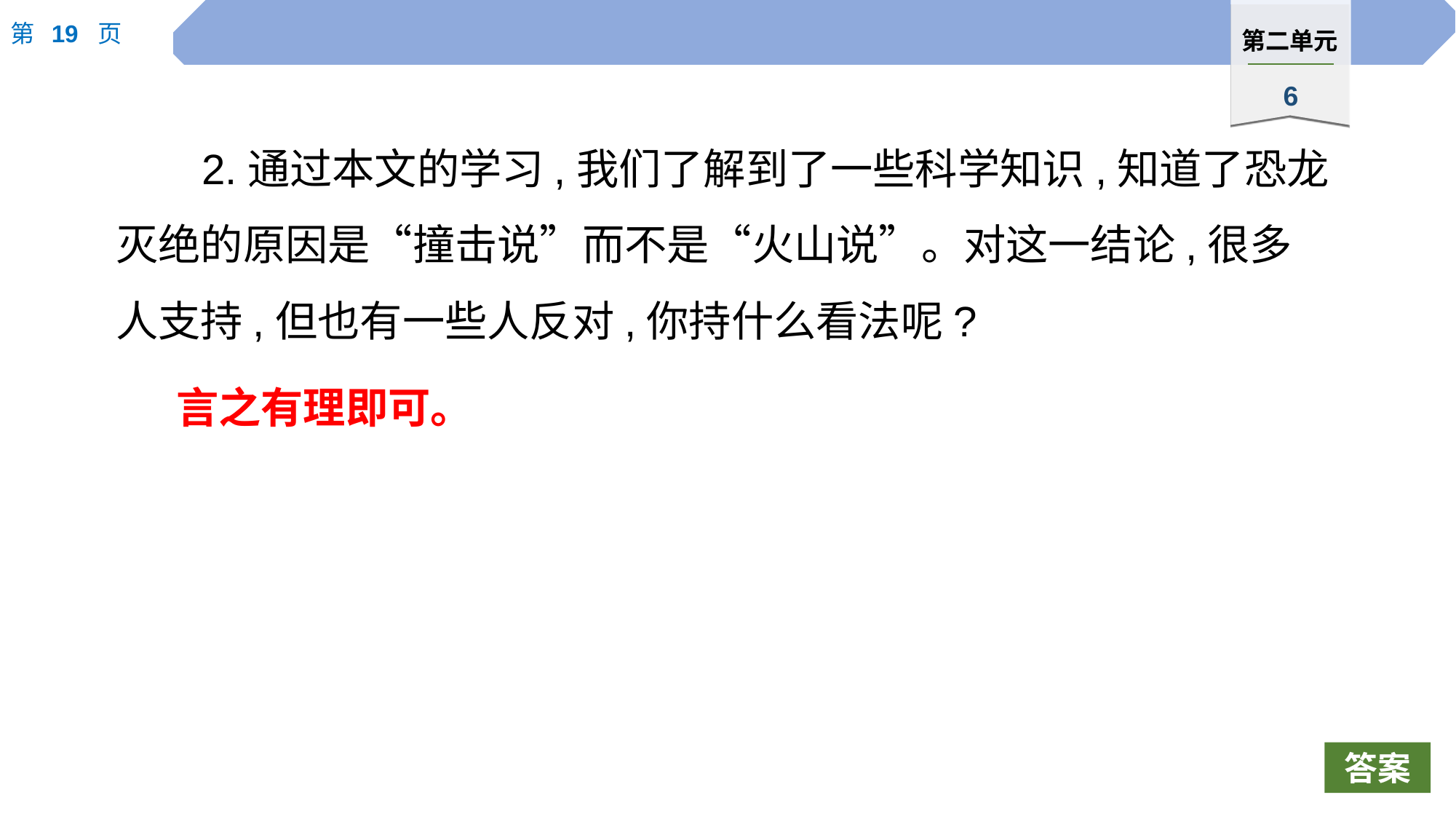

2.通过本文的学习,我们了解到了一些科学知识,知道了恐龙灭绝的原因是“撞击说”而不是“火山说”。对这一结论,很多人支持,但也有一些人反对,你持什么看法呢?

言之有理即可。
答案